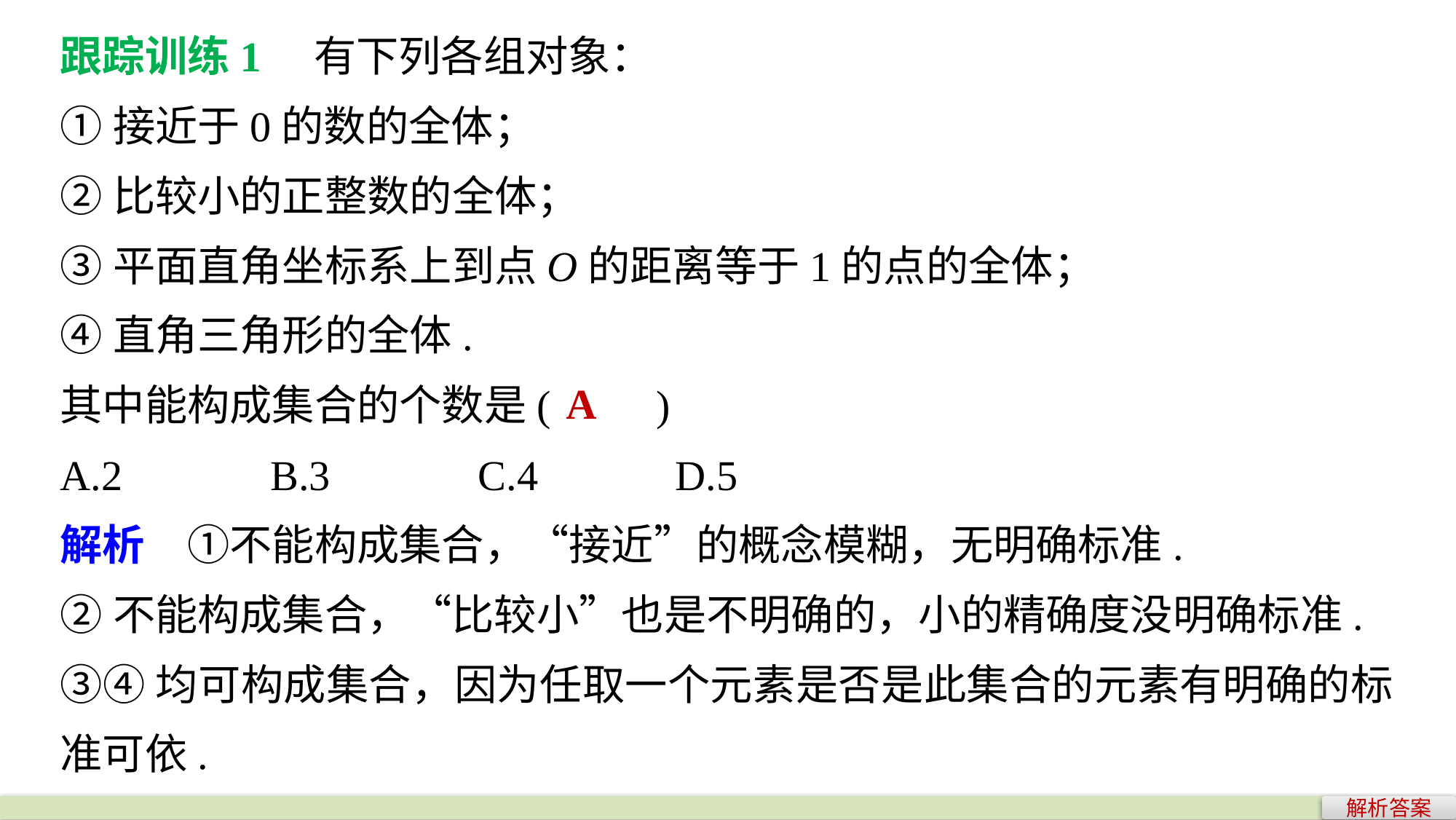

跟踪训练1　有下列各组对象：
①接近于0的数的全体；
②比较小的正整数的全体；
③平面直角坐标系上到点O的距离等于1的点的全体；
④直角三角形的全体.
其中能构成集合的个数是(　　)
A.2              B.3              C.4             D.5
解析　①不能构成集合，“接近”的概念模糊，无明确标准.
②不能构成集合，“比较小”也是不明确的，小的精确度没明确标准.
③④均可构成集合，因为任取一个元素是否是此集合的元素有明确的标准可依.
A
解析答案